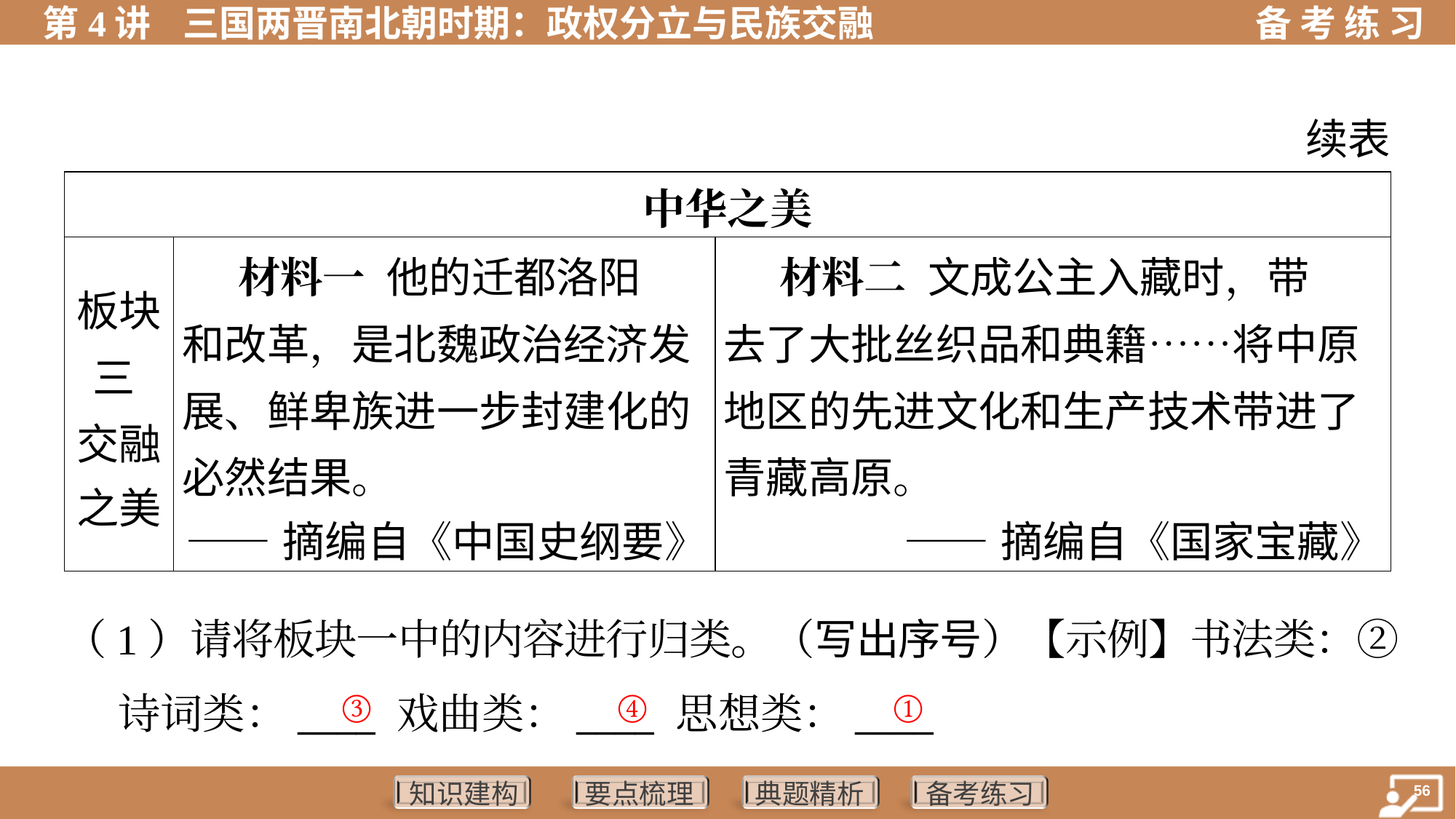

续表
| 中华之美 |  |  |  |
| --- | --- | --- | --- |
| 板块 三 交融 之美 | 材料一 他的迁都洛阳 和改革，是北魏政治经济发 展、鲜卑族进一步封建化的 必然结果。 ——摘编自《中国史纲要》 | 材料二 文成公主入藏时，带 去了大批丝织品和典籍……将中原 地区的先进文化和生产技术带进了 青藏高原。 ——摘编自《国家宝藏》 |  |
（1）请将板块一中的内容进行归类。（写出序号）【示例】书法类：②
    诗词类：____ 戏曲类：____ 思想类：____
③
④
①